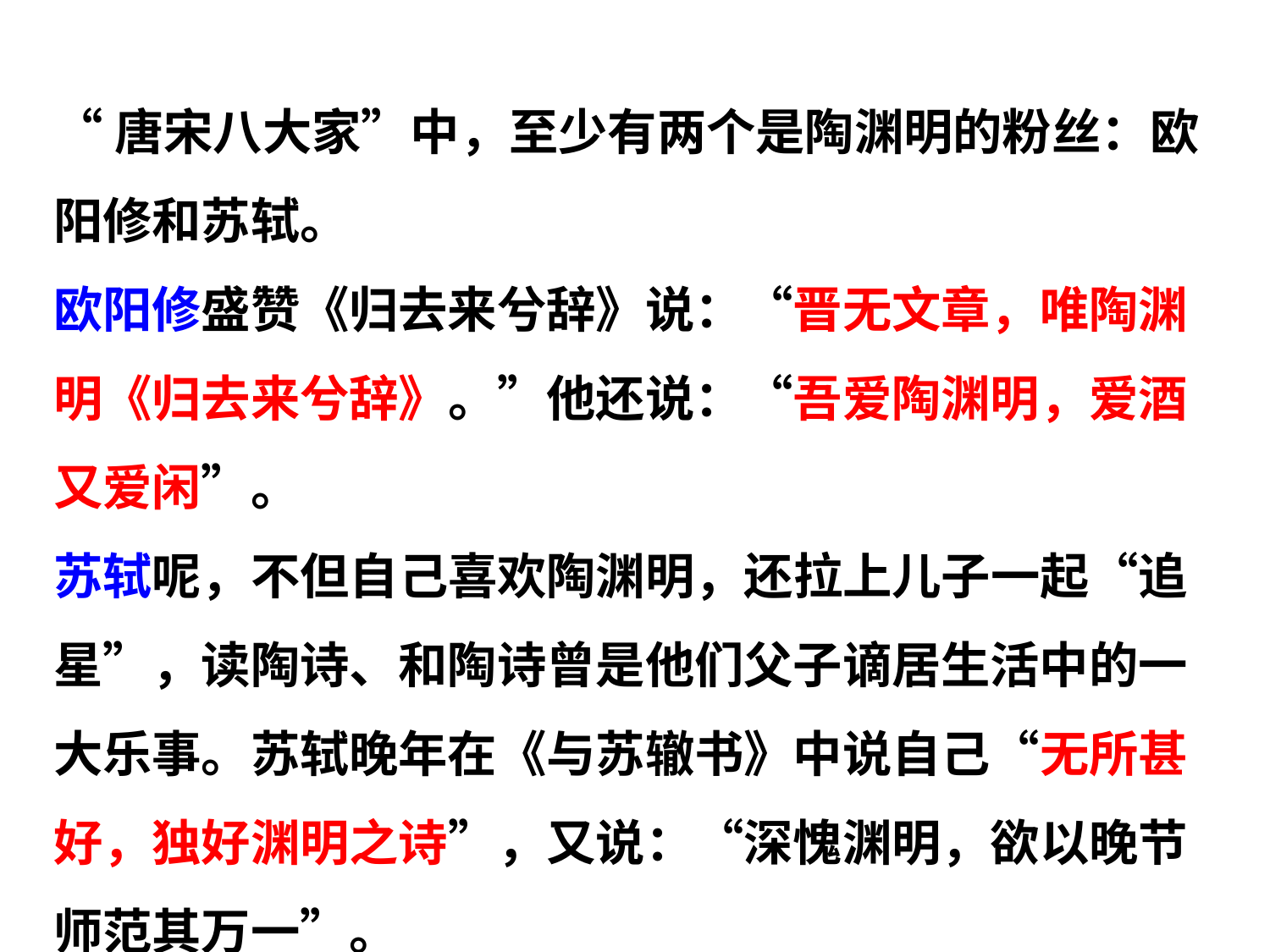

“唐宋八大家”中，至少有两个是陶渊明的粉丝：欧阳修和苏轼。
欧阳修盛赞《归去来兮辞》说：“晋无文章，唯陶渊明《归去来兮辞》。”他还说：“吾爱陶渊明，爱酒又爱闲”。
苏轼呢，不但自己喜欢陶渊明，还拉上儿子一起“追星”，读陶诗、和陶诗曾是他们父子谪居生活中的一大乐事。苏轼晚年在《与苏辙书》中说自己“无所甚好，独好渊明之诗”，又说：“深愧渊明，欲以晚节师范其万一”。